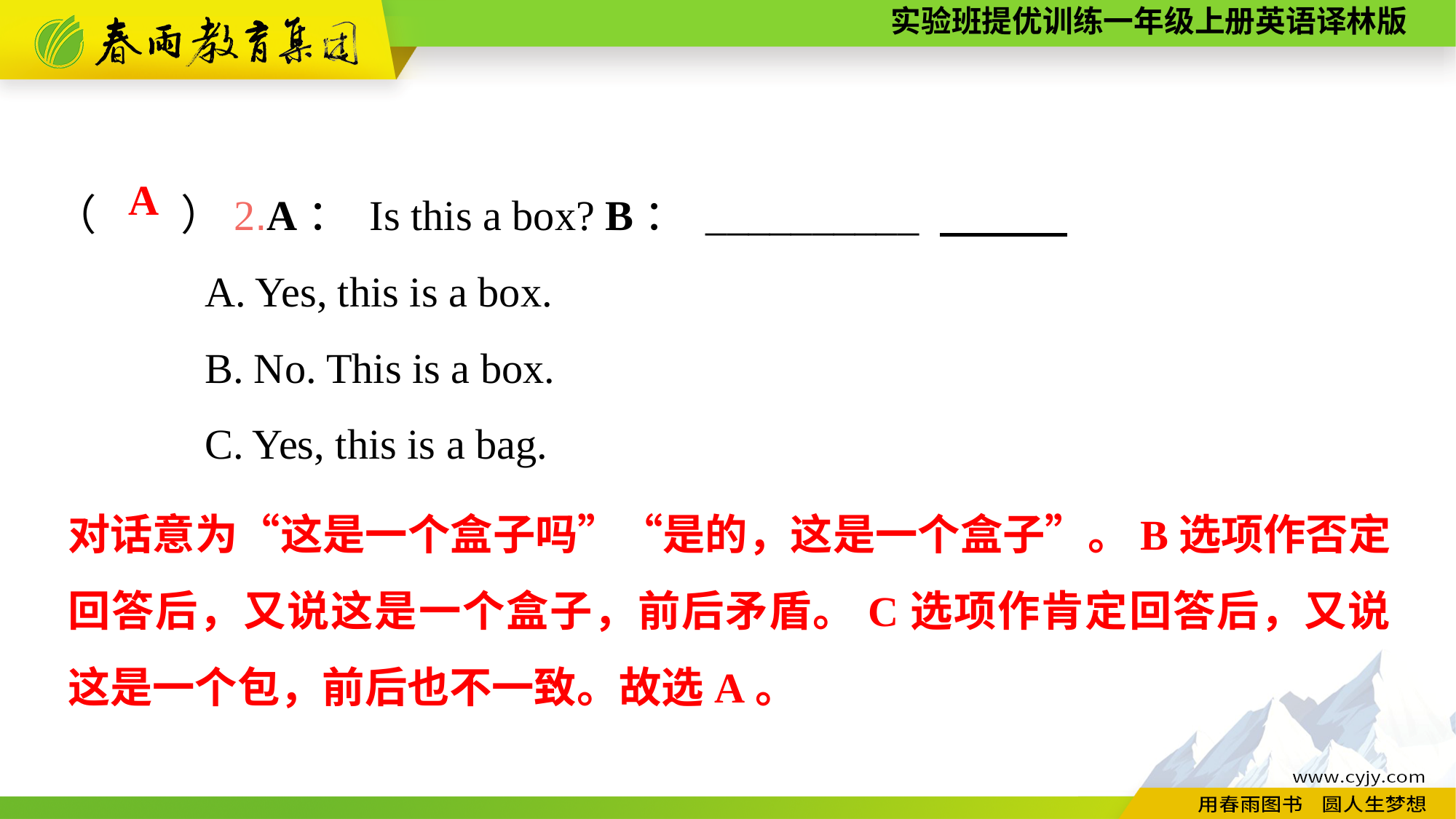

（　　）2.A： Is this a box? B： __________
A. Yes, this is a box.
B. No. This is a box.
C. Yes, this is a bag.
A
对话意为“这是一个盒子吗”“是的，这是一个盒子”。B选项作否定回答后，又说这是一个盒子，前后矛盾。C选项作肯定回答后，又说这是一个包，前后也不一致。故选A。